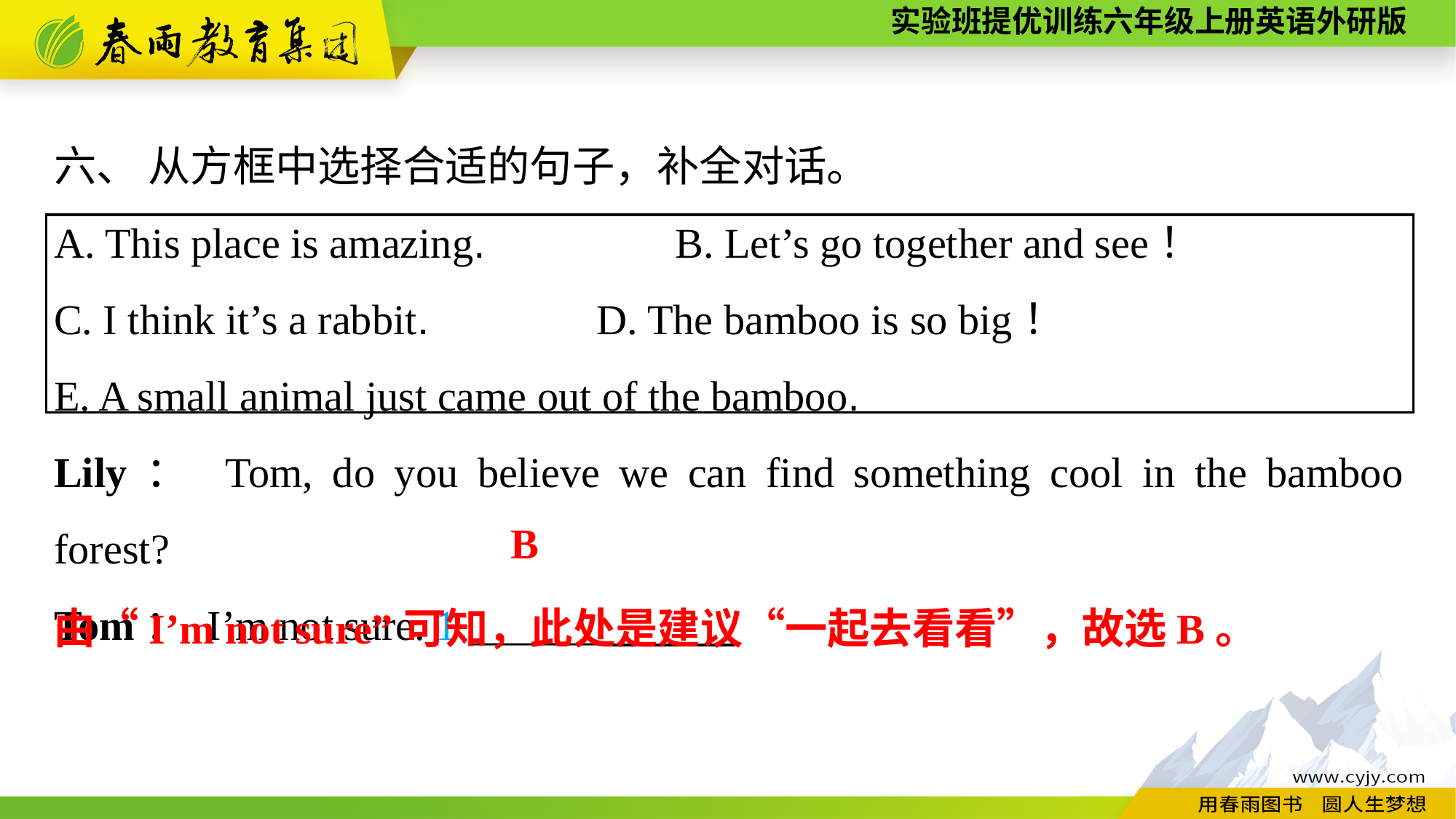

六、 从方框中选择合适的句子，补全对话。
A. This place is amazing.　　　　B. Let’s go together and see！
C. I think it’s a rabbit.	          D. The bamboo is so big！
E. A small animal just came out of the bamboo.
Lily： Tom, do you believe we can find something cool in the bamboo forest?
Tom： I’m not sure. 1.______

B
由“I’m not sure”可知，此处是建议“一起去看看”，故选B。